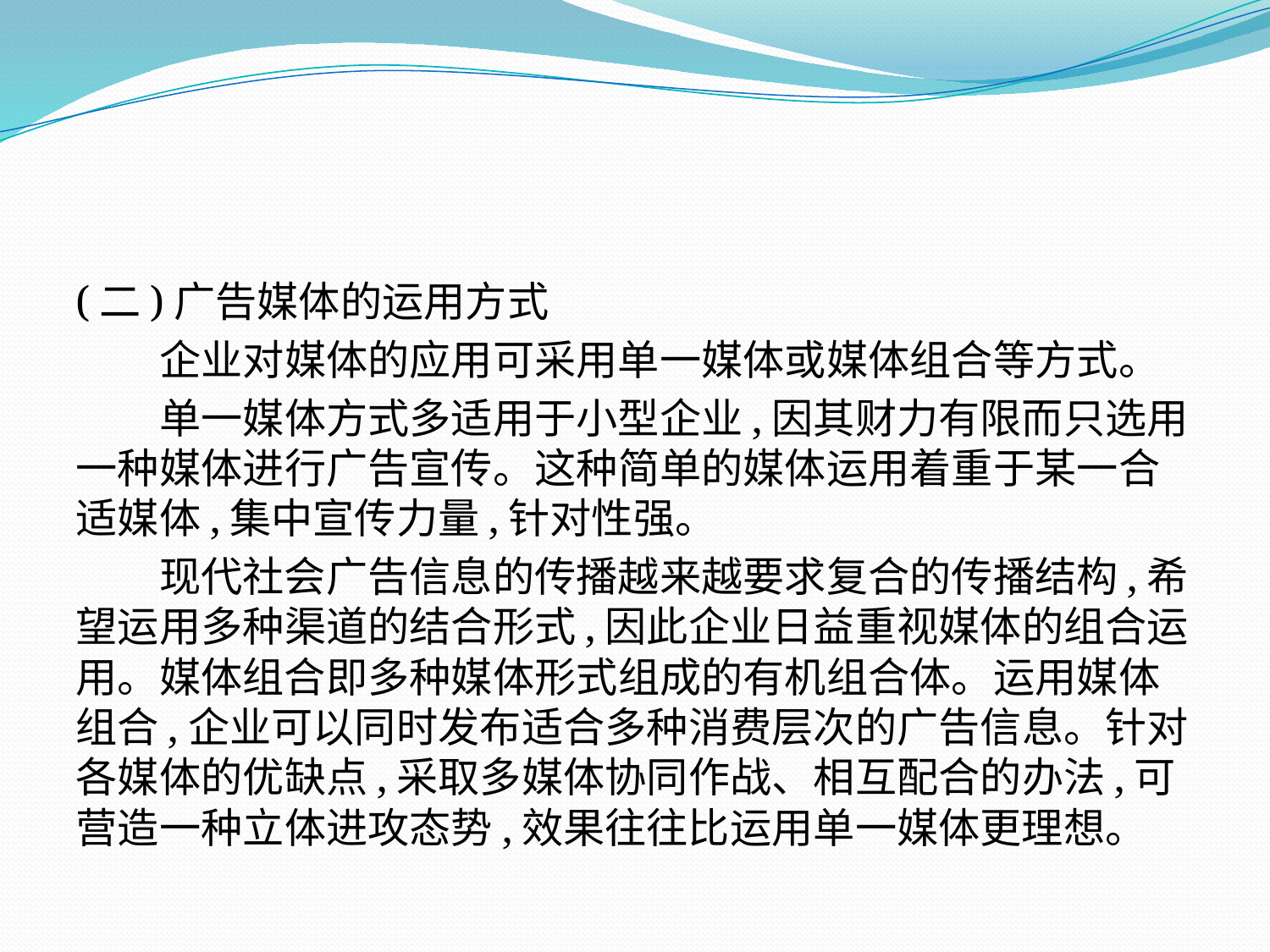

(二)广告媒体的运用方式
　　企业对媒体的应用可采用单一媒体或媒体组合等方式。
　　单一媒体方式多适用于小型企业,因其财力有限而只选用一种媒体进行广告宣传。这种简单的媒体运用着重于某一合适媒体,集中宣传力量,针对性强。
　　现代社会广告信息的传播越来越要求复合的传播结构,希望运用多种渠道的结合形式,因此企业日益重视媒体的组合运用。媒体组合即多种媒体形式组成的有机组合体。运用媒体组合,企业可以同时发布适合多种消费层次的广告信息。针对各媒体的优缺点,采取多媒体协同作战、相互配合的办法,可营造一种立体进攻态势,效果往往比运用单一媒体更理想。